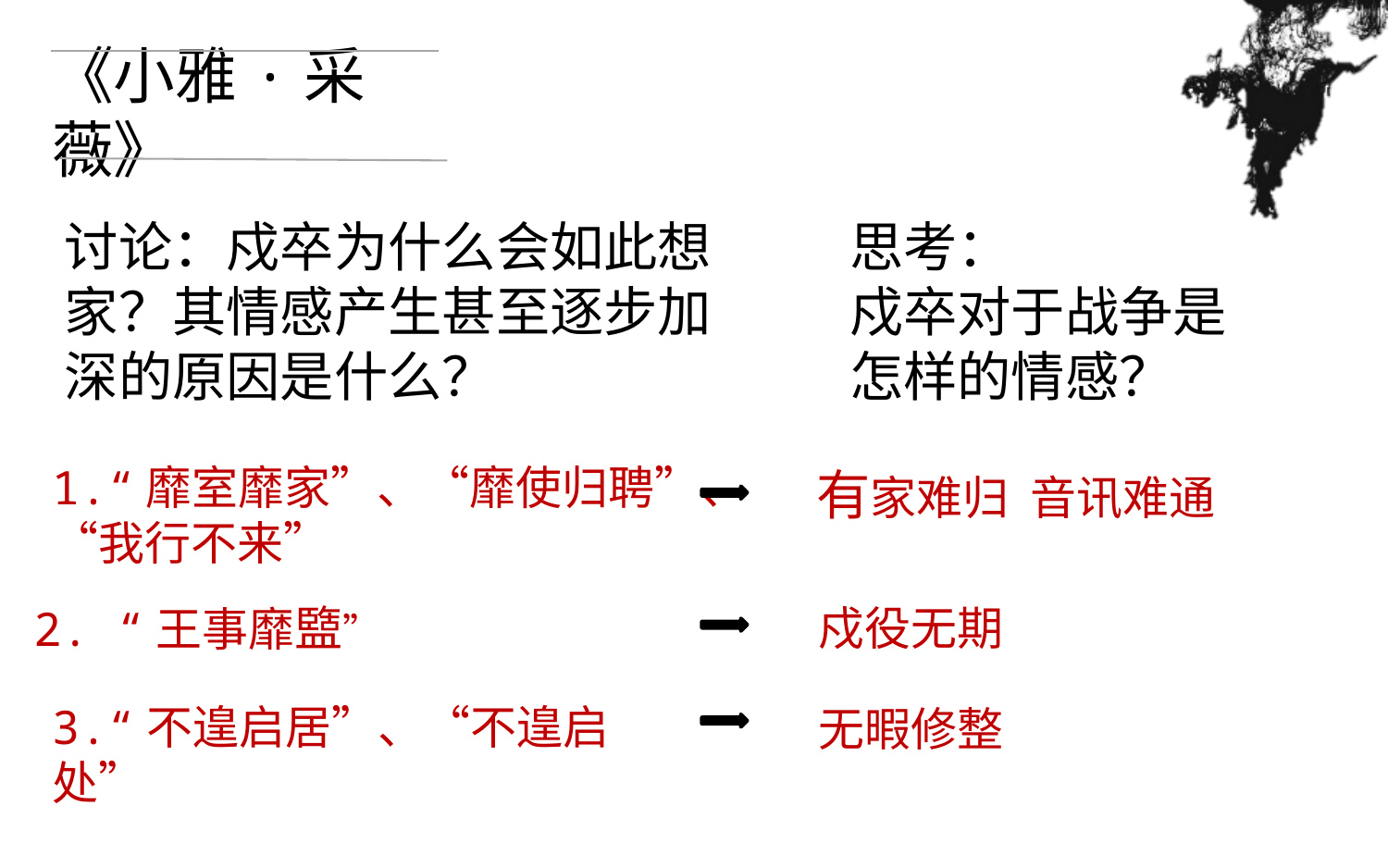

《小雅·采薇》
讨论：戍卒为什么会如此想家？其情感产生甚至逐步加深的原因是什么？

思考：
戍卒对于战争是怎样的情感？
1.“靡室靡家”、“靡使归聘”、“我行不来”
有家难归  音讯难通

2. “王事靡盬”
戍役无期

3.“不遑启居”、“不遑启处”
无暇修整